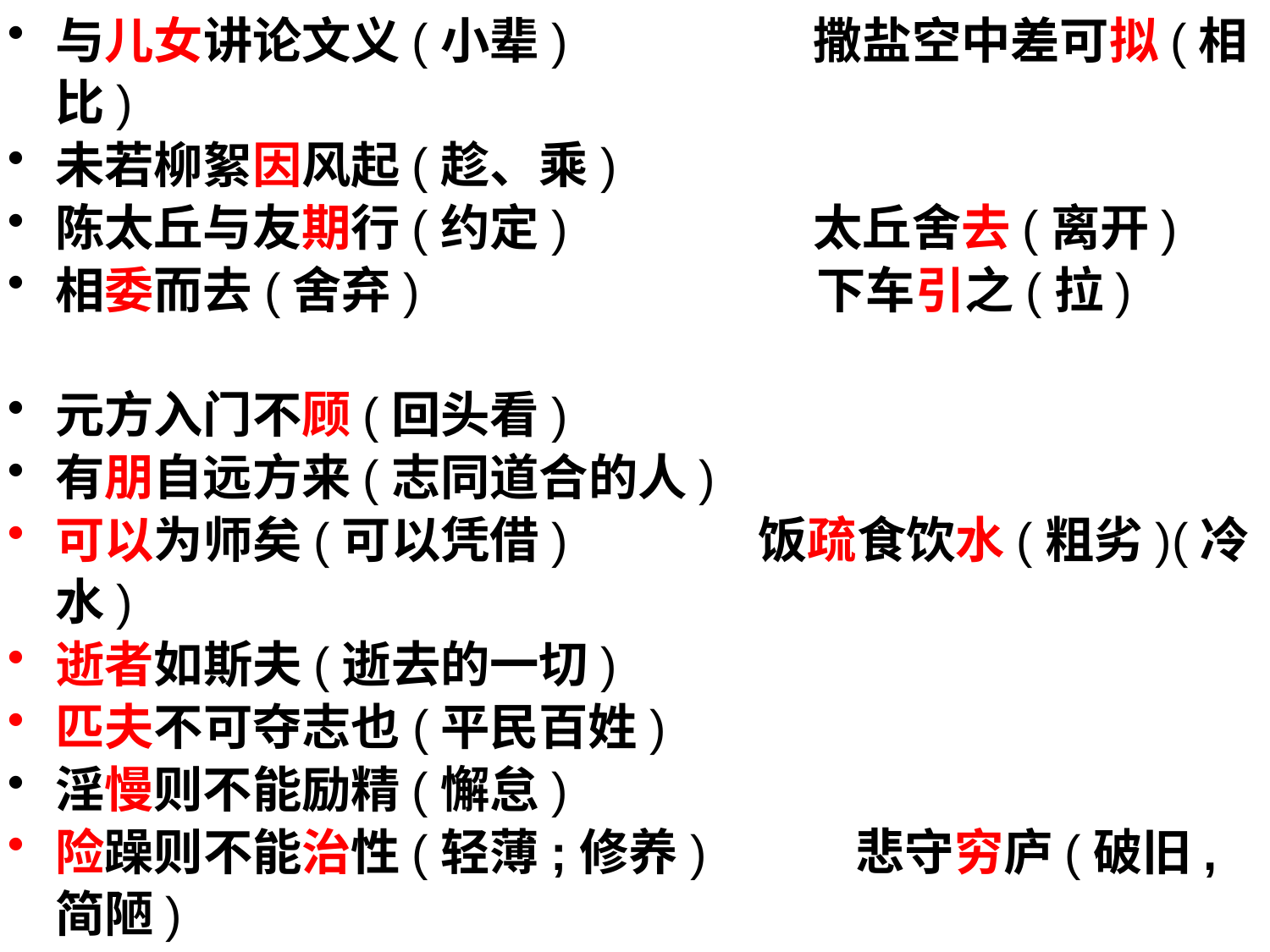

与儿女讲论文义(小辈)                 撒盐空中差可拟(相比)
未若柳絮因风起(趁、乘)
陈太丘与友期行(约定)                 太丘舍去(离开)
相委而去(舍弃)                            下车引之(拉)
元方入门不顾(回头看)
有朋自远方来(志同道合的人)
可以为师矣(可以凭借)             饭疏食饮水(粗劣)(冷水)
逝者如斯夫(逝去的一切)
匹夫不可夺志也(平民百姓)
淫慢则不能励精(懈怠)
险躁则不能治性(轻薄;修养)          悲守穷庐(破旧,简陋)
屠自后断其股(大腿)
禽兽之变诈几何哉(能有多少)        止增笑耳(罢了)
国人道之(国都)                              因往晓之(告知,开导)
有所中伤(伤害)